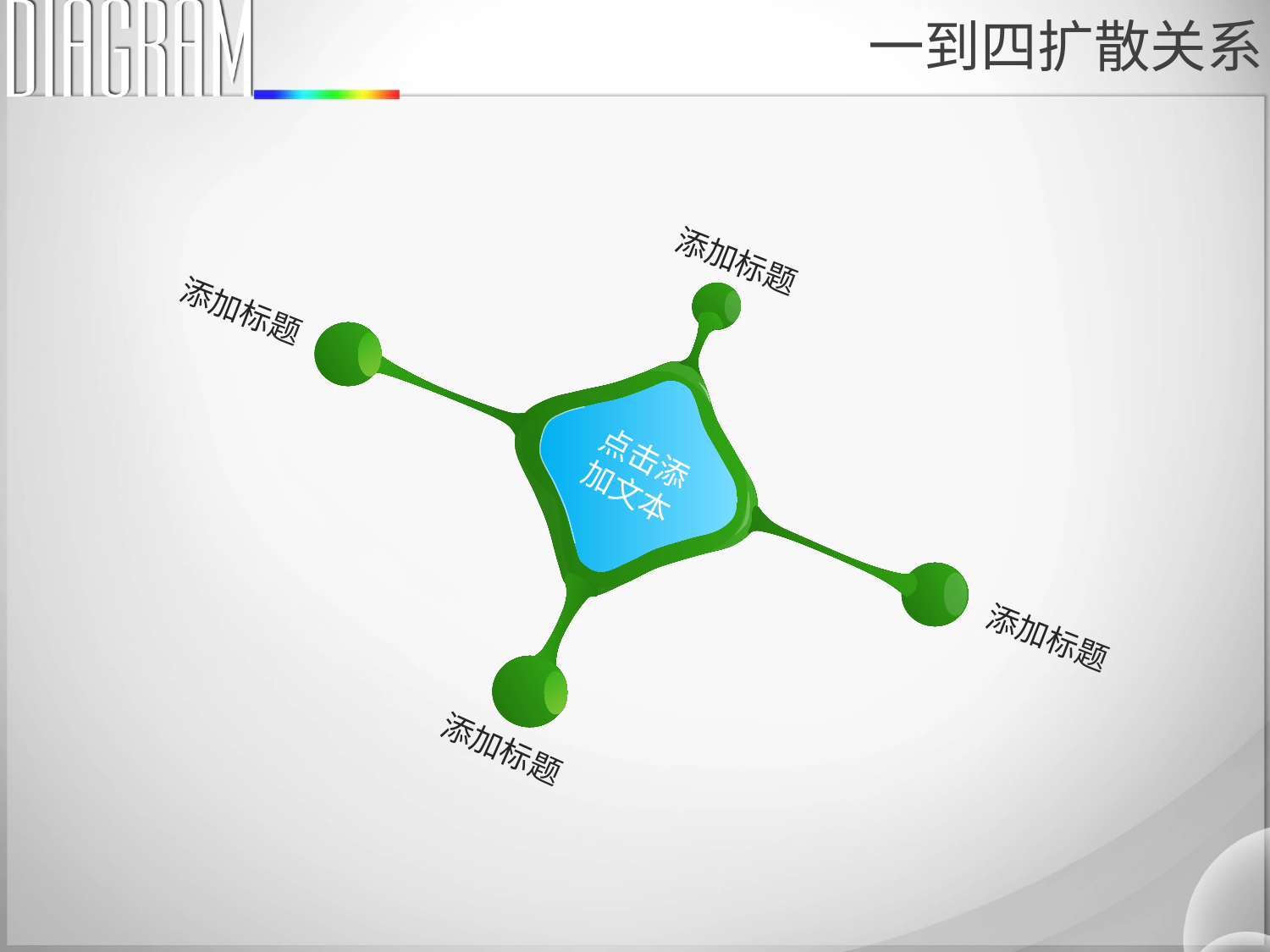

一到四扩散关系
添加标题

添加标题
点击添
加文本
添加标题
添加标题